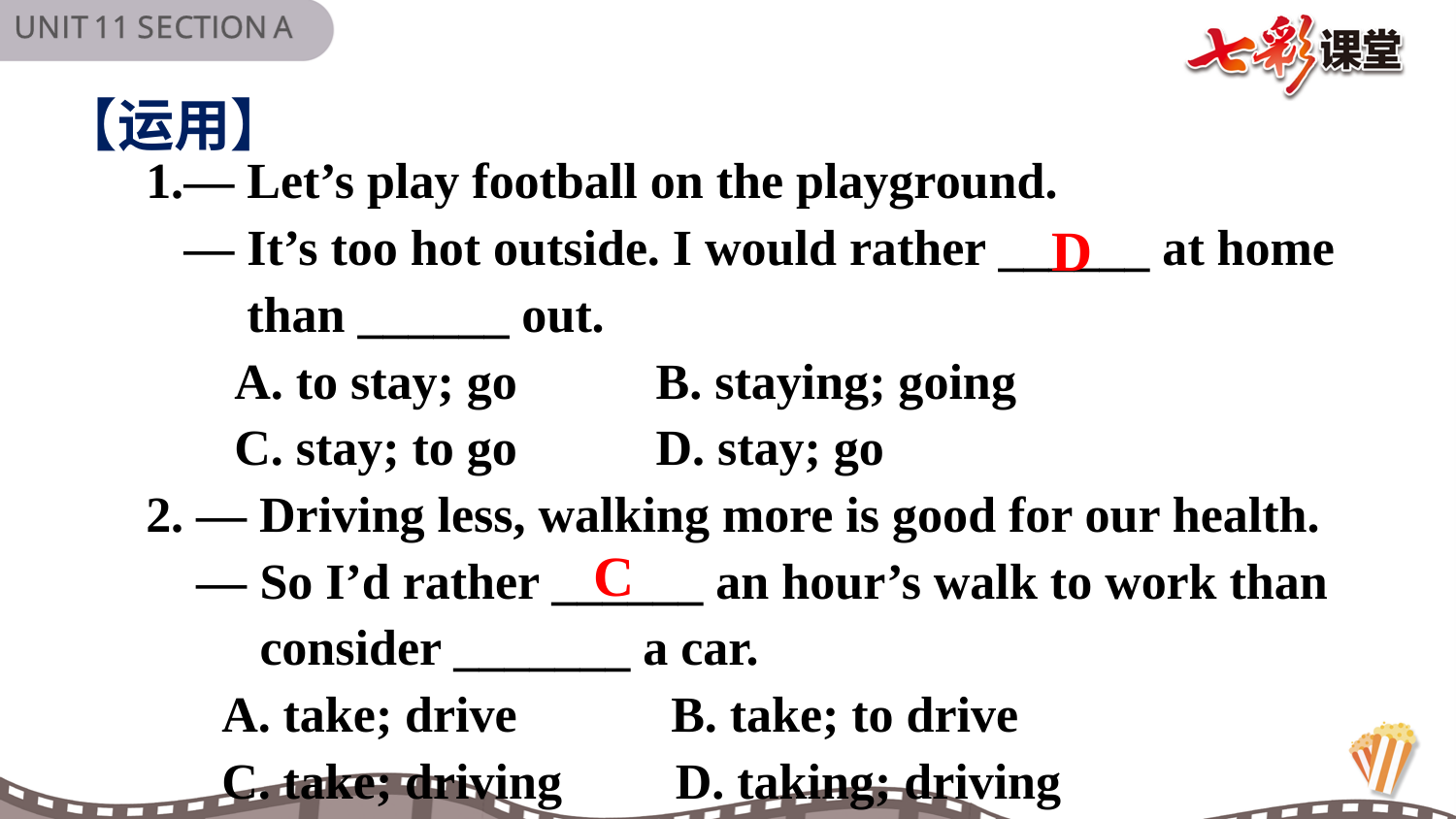

【运用】
1.— Let’s play football on the playground.
   — It’s too hot outside. I would rather ______ at home
        than ______ out.
       A. to stay; go           B. staying; going
       C. stay; to go           D. stay; go
2. — Driving less, walking more is good for our health.
    — So I’d rather ______ an hour’s walk to work than
         consider _______ a car.
      A. take; drive	       B. take; to drive
      C. take; driving         D. taking; driving
D
C